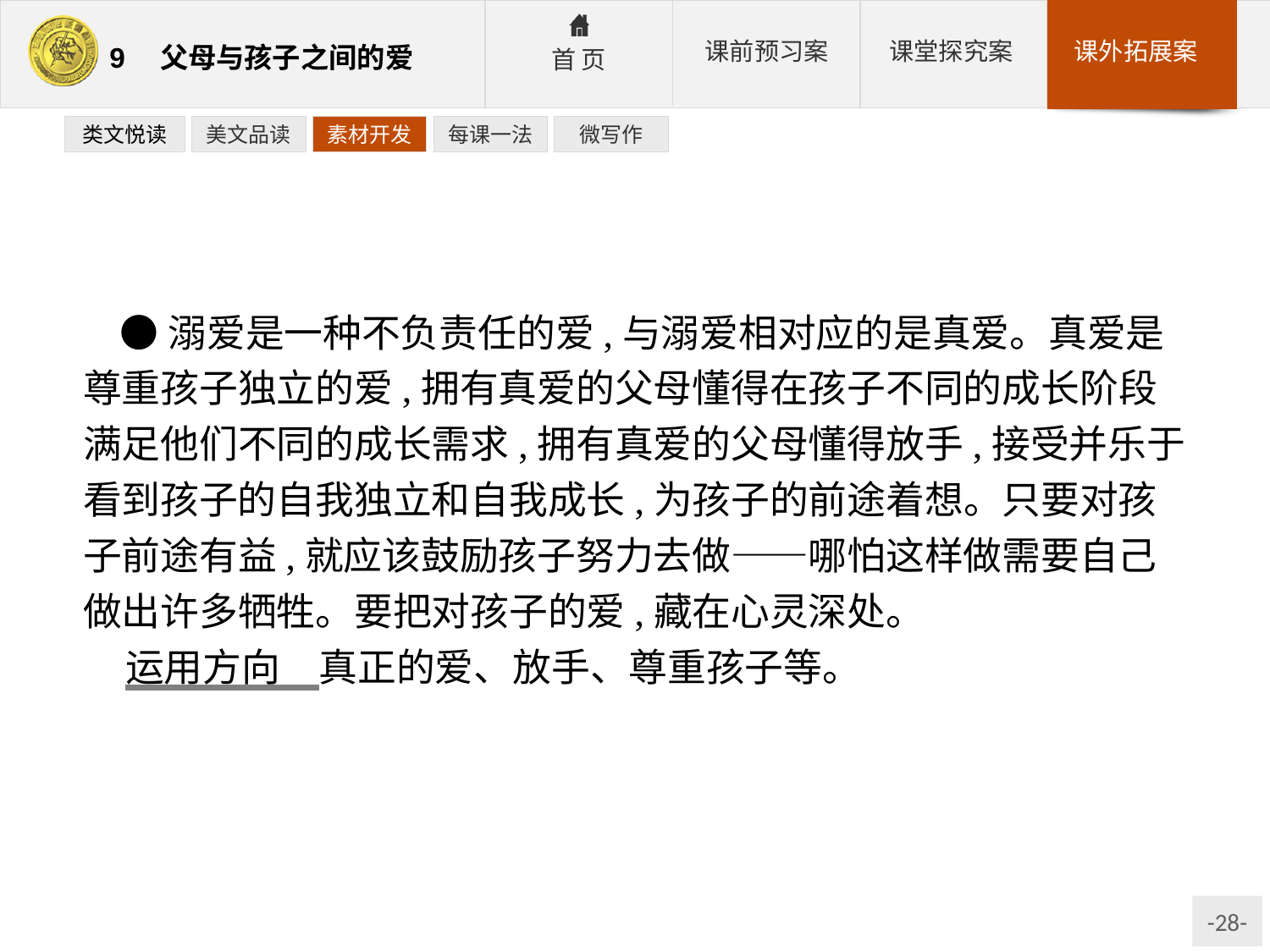

类文悦读
美文品读
素材开发
每课一法
微写作
●溺爱是一种不负责任的爱,与溺爱相对应的是真爱。真爱是尊重孩子独立的爱,拥有真爱的父母懂得在孩子不同的成长阶段满足他们不同的成长需求,拥有真爱的父母懂得放手,接受并乐于看到孩子的自我独立和自我成长,为孩子的前途着想。只要对孩子前途有益,就应该鼓励孩子努力去做——哪怕这样做需要自己做出许多牺牲。要把对孩子的爱,藏在心灵深处。
运用方向　真正的爱、放手、尊重孩子等。